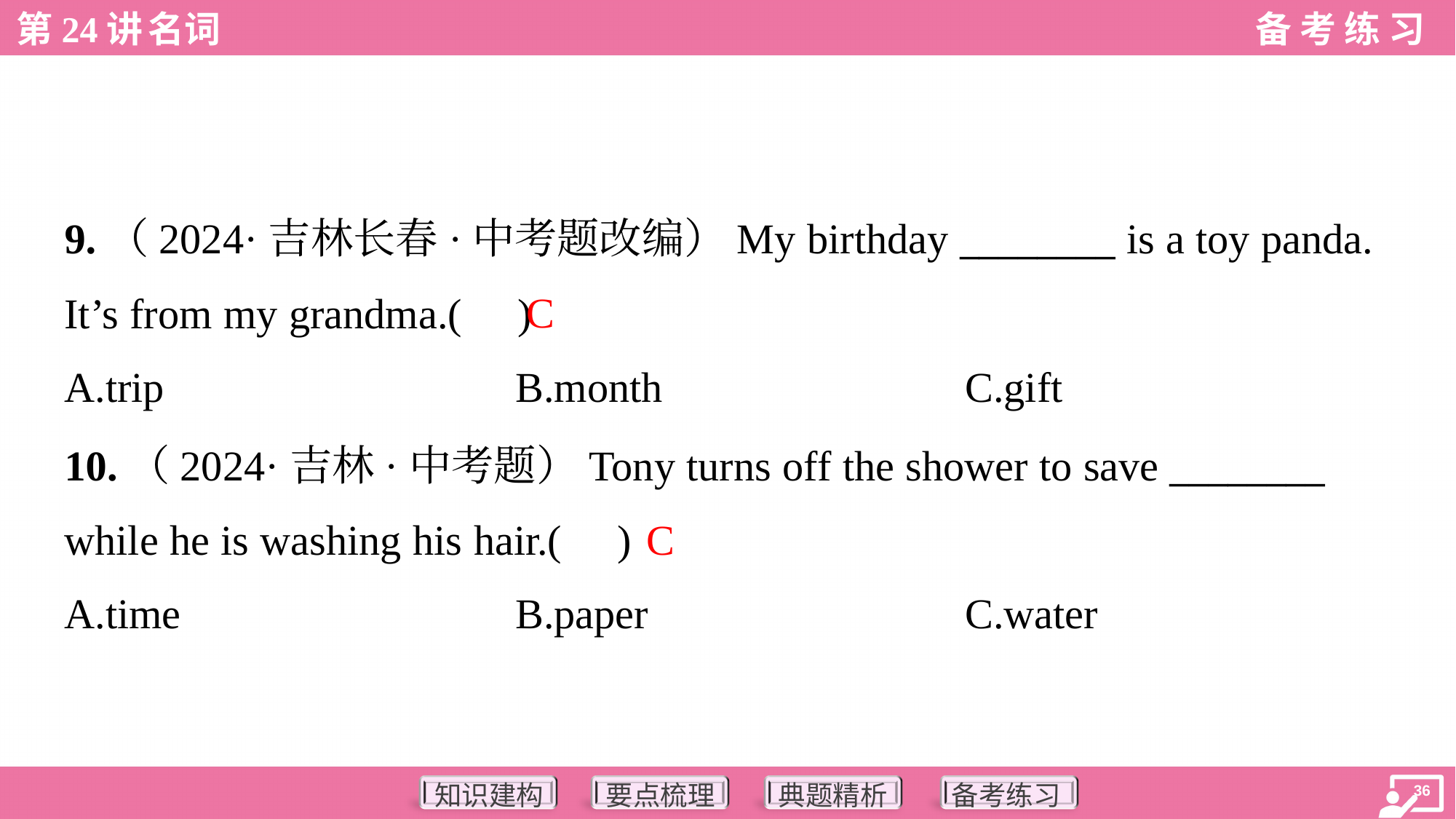

9.（2024·吉林长春·中考题改编）My birthday ________ is a toy panda.
It’s from my grandma.(     )
C
A.trip	B.month	C.gift
10.（2024·吉林·中考题）Tony turns off the shower to save ________
while he is washing his hair.(     )
C
A.time	B.paper	C.water